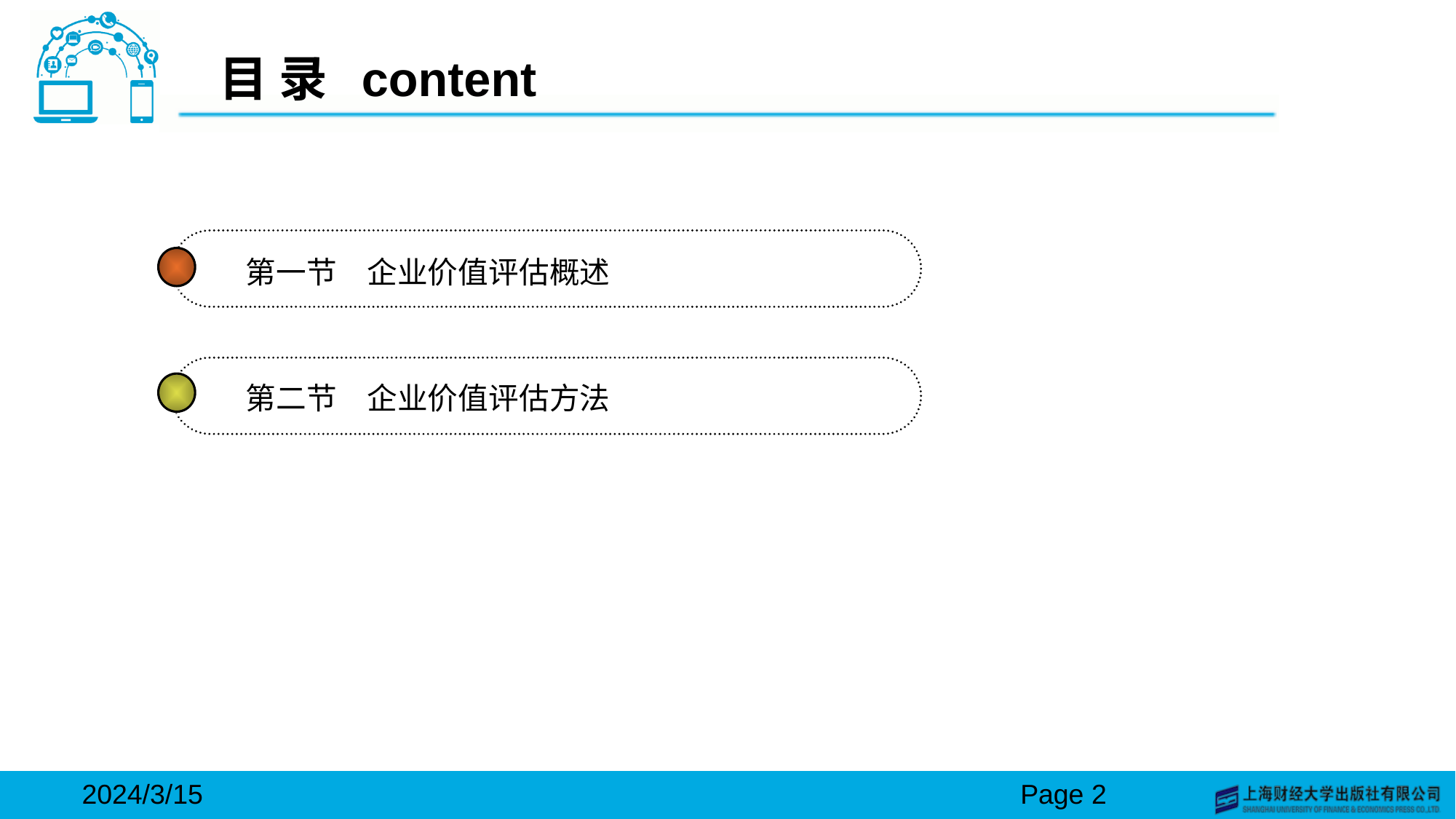

# 目 录  content

第一节　企业价值评估概述

第二节　企业价值评估方法
2024/3/15
Page 2